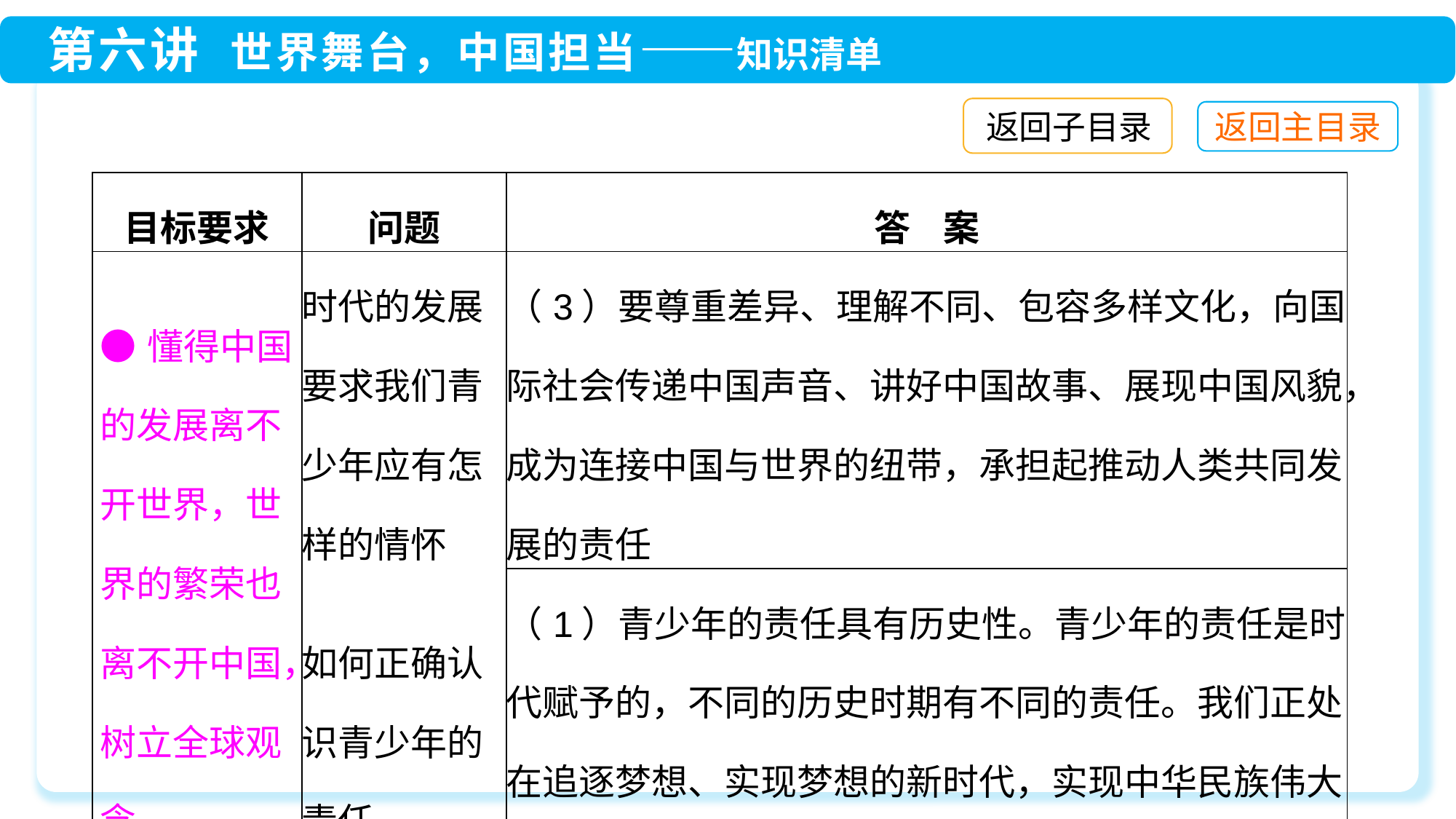

返回子目录
| 目标要求 | 问题 | 答 案 |
| --- | --- | --- |
| ●懂得中国的发展离不开世界，世界的繁荣也离不开中国，树立全球观念 | 时代的发展要求我们青少年应有怎样的情怀 | （3）要尊重差异、理解不同、包容多样文化，向国际社会传递中国声音、讲好中国故事、展现中国风貌，成为连接中国与世界的纽带，承担起推动人类共同发展的责任 |
|  | 如何正确认识青少年的责任 |  |
|  |  | （1）青少年的责任具有历史性。青少年的责任是时代赋予的，不同的历史时期有不同的责任。我们正处在追逐梦想、实现梦想的新时代，实现中华民族伟大复 |